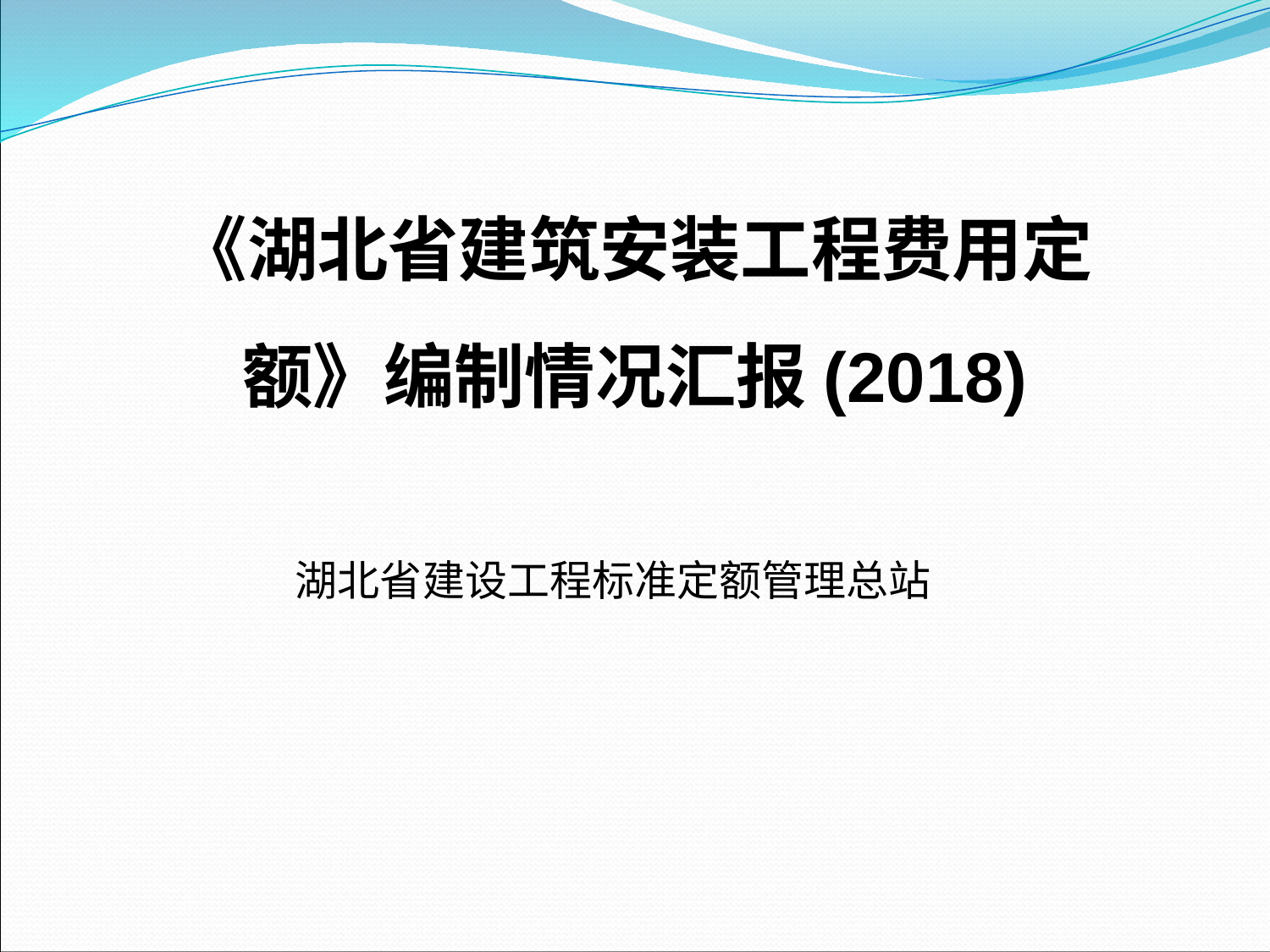

《湖北省建筑安装工程费用定额》编制情况汇报(2018)
湖北省建设工程标准定额管理总站

1